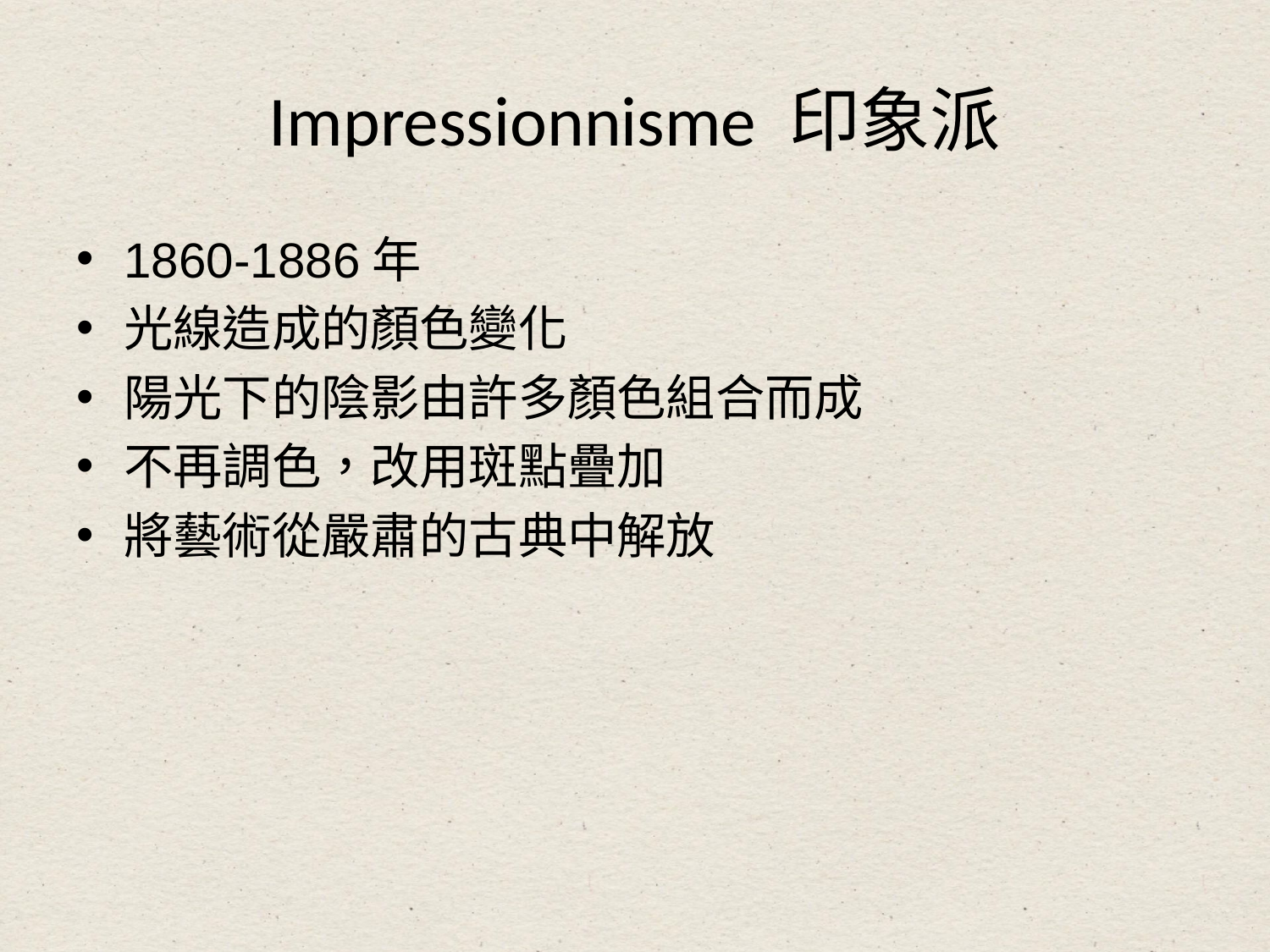

# Impressionnisme 印象派
1860-1886年
光線造成的顏色變化
陽光下的陰影由許多顏色組合而成
不再調色，改用斑點疊加
將藝術從嚴肅的古典中解放